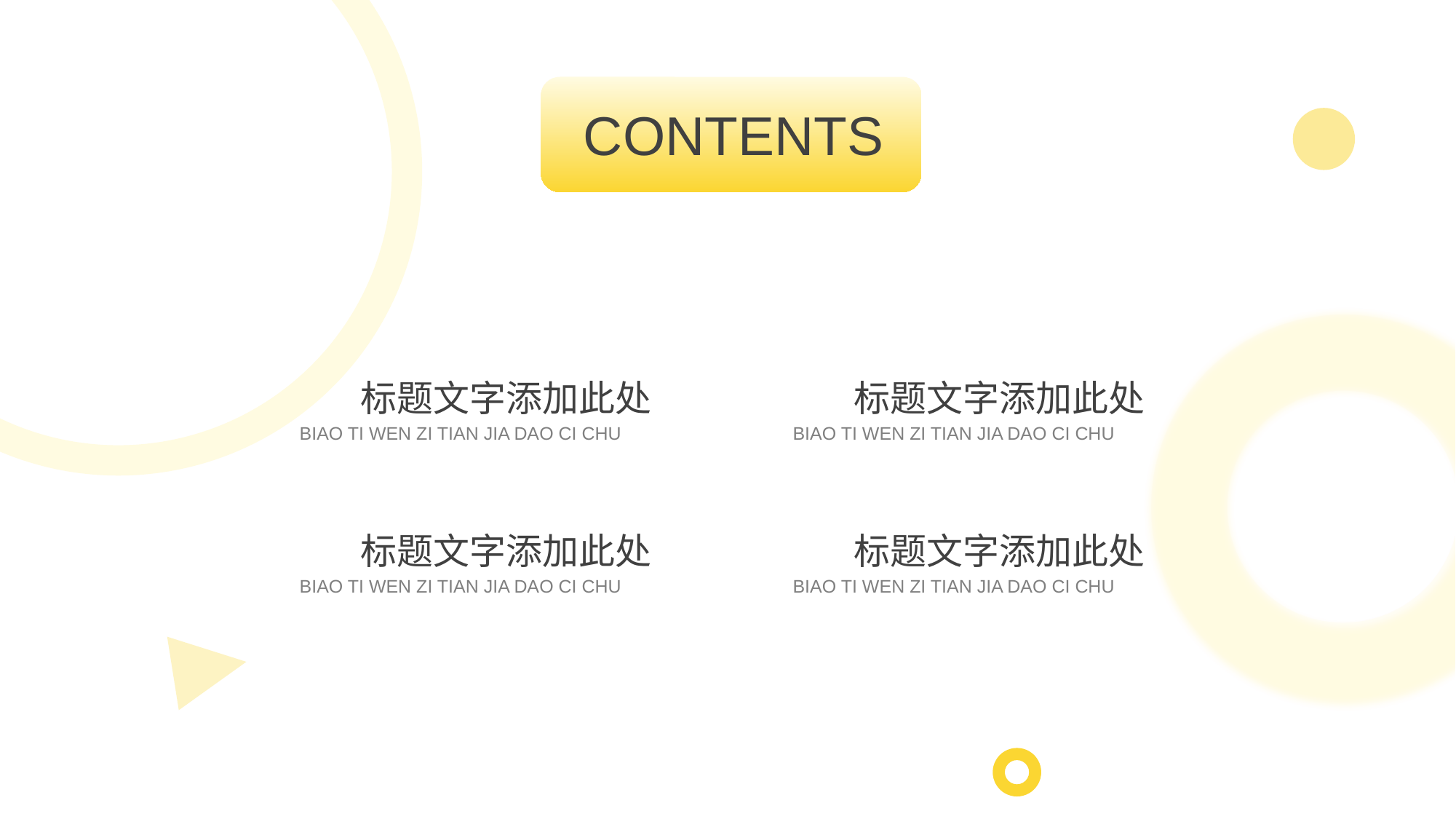

CONTENTS

标题文字添加此处
BIAO TI WEN ZI TIAN JIA DAO CI CHU
标题文字添加此处
BIAO TI WEN ZI TIAN JIA DAO CI CHU
标题文字添加此处
BIAO TI WEN ZI TIAN JIA DAO CI CHU
标题文字添加此处
BIAO TI WEN ZI TIAN JIA DAO CI CHU